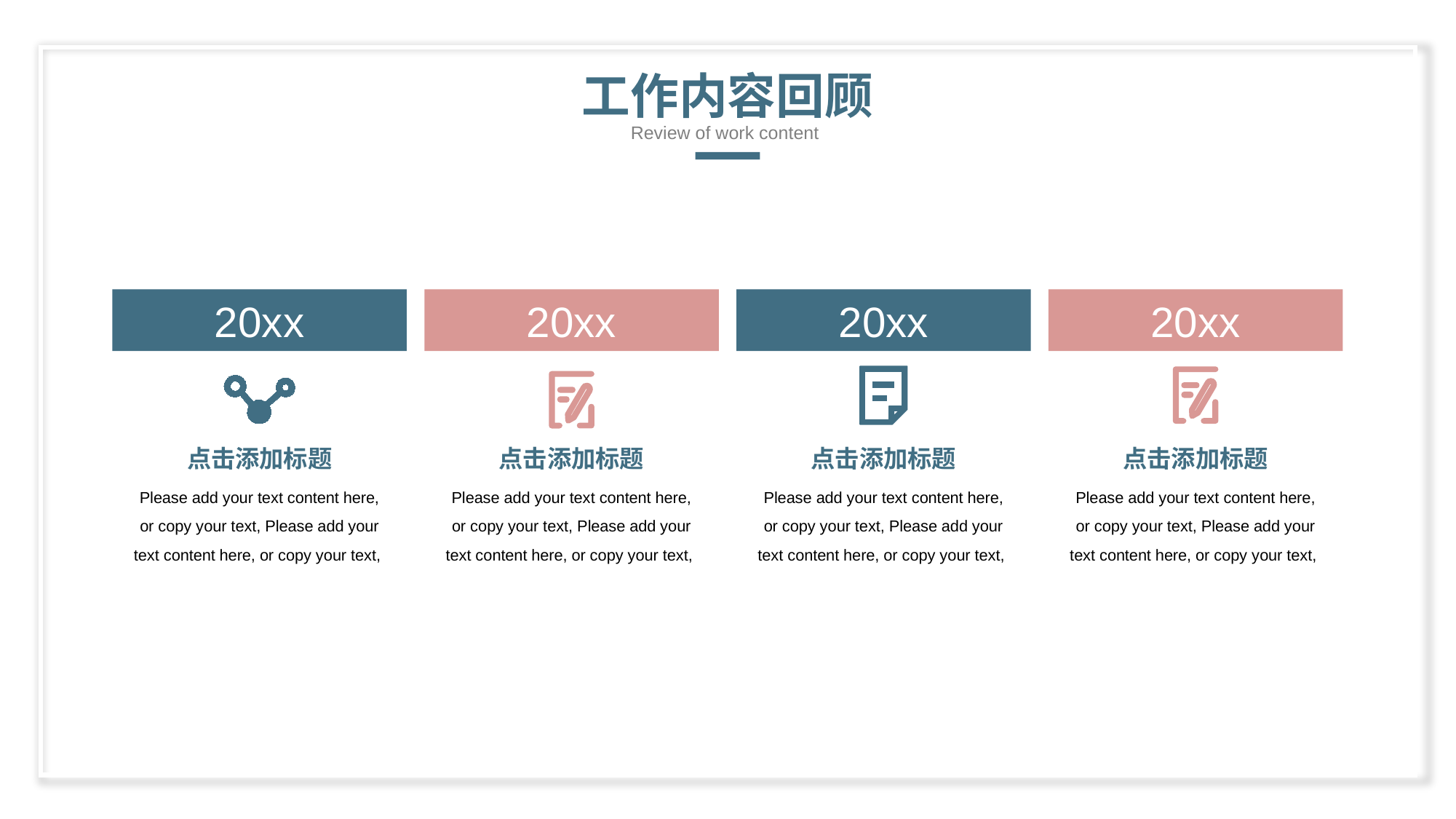

工作内容回顾
Review of work content

20xx
20xx
20xx
20xx

点击添加标题
点击添加标题
点击添加标题
点击添加标题
Please add your text content here, or copy your text, Please add your text content here, or copy your text,
Please add your text content here, or copy your text, Please add your text content here, or copy your text,
Please add your text content here, or copy your text, Please add your text content here, or copy your text,
Please add your text content here, or copy your text, Please add your text content here, or copy your text,